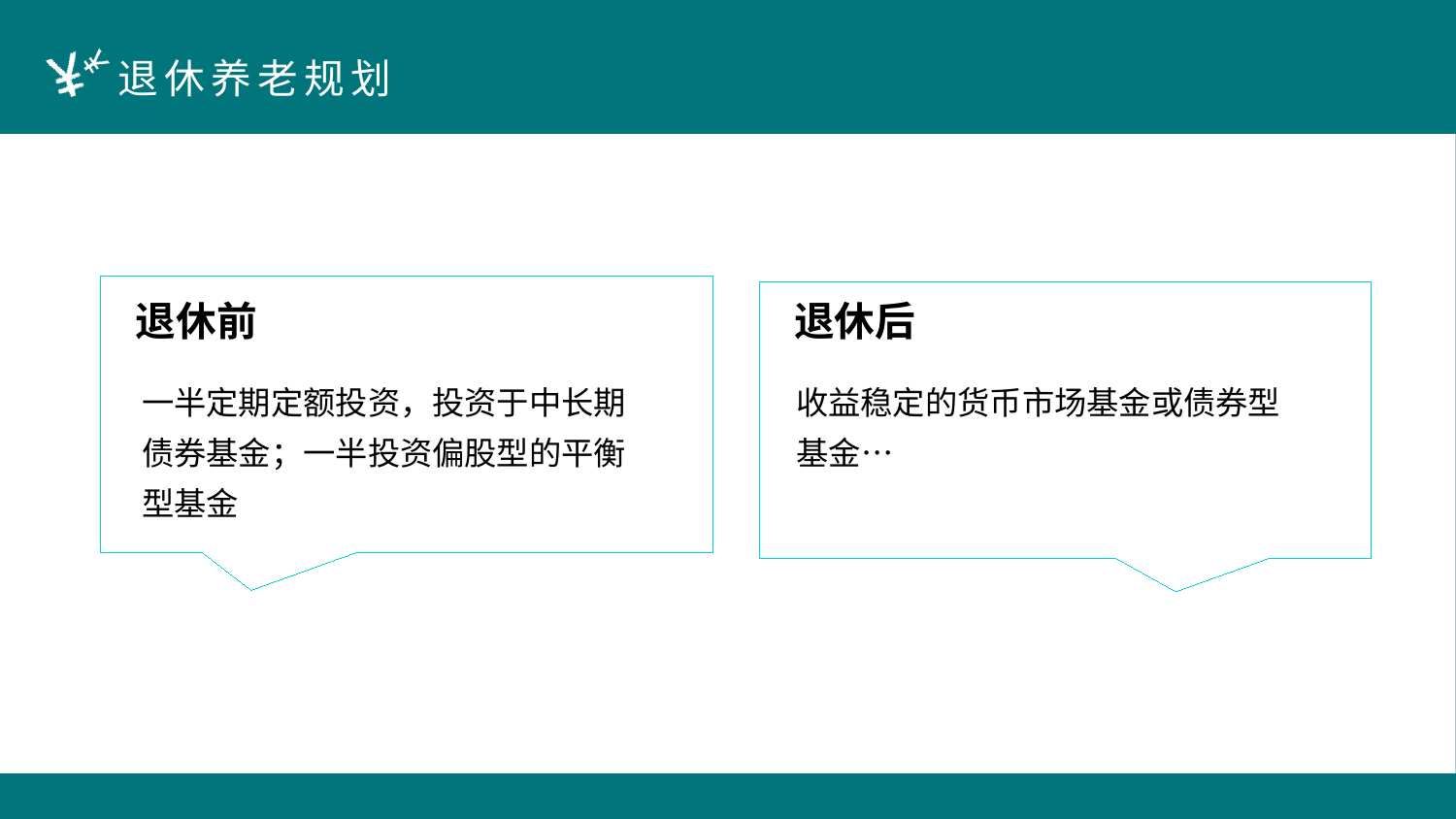

退休前
退休后
一半定期定额投资，投资于中长期债券基金；一半投资偏股型的平衡型基金
收益稳定的货币市场基金或债券型基金…